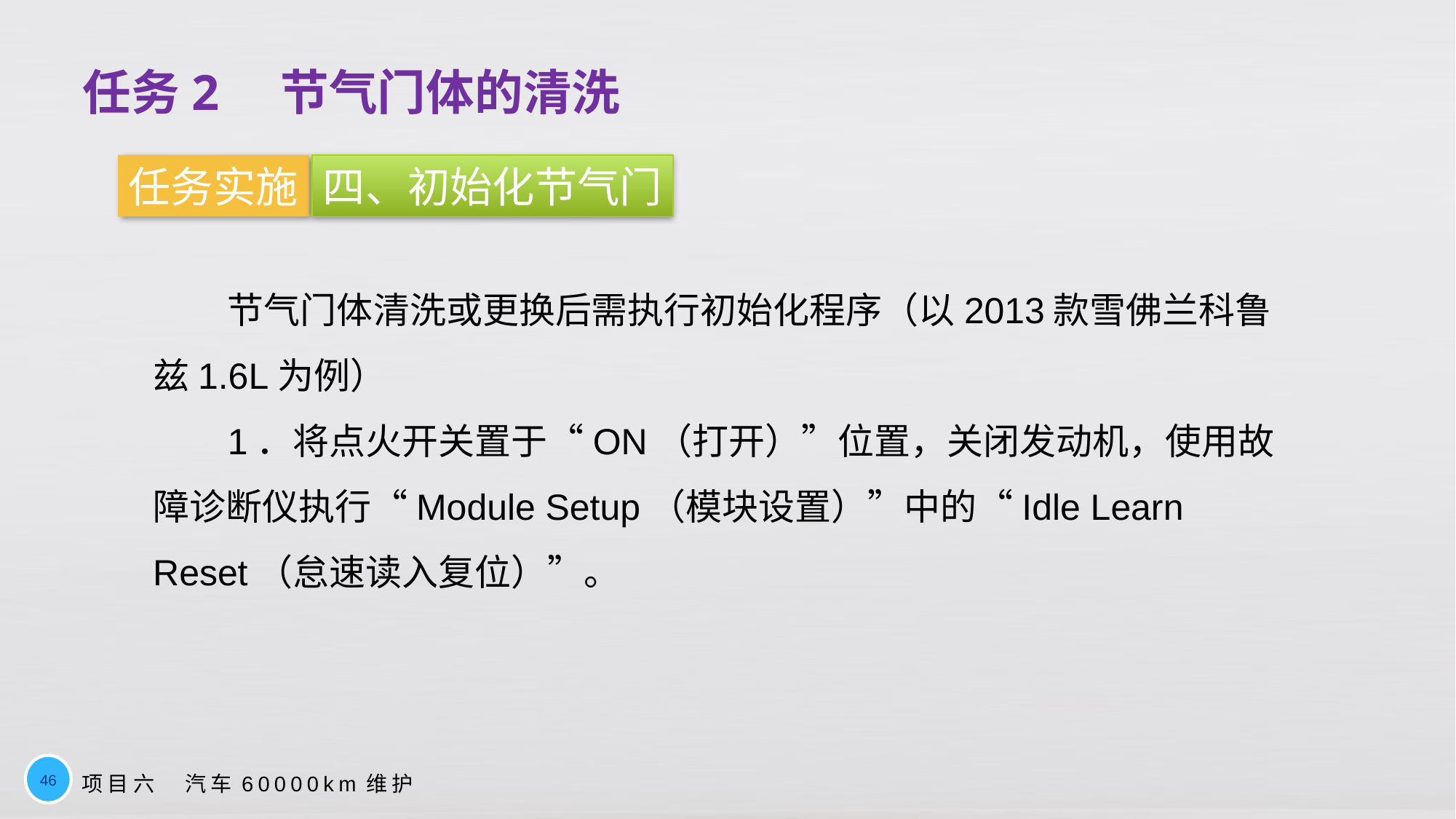

任务2　节气门体的清洗
任务实施
四、初始化节气门
节气门体清洗或更换后需执行初始化程序（以2013款雪佛兰科鲁兹1.6L为例）
1．将点火开关置于“ON（打开）”位置，关闭发动机，使用故障诊断仪执行“Module Setup（模块设置）”中的“Idle Learn Reset（怠速读入复位）”。
46